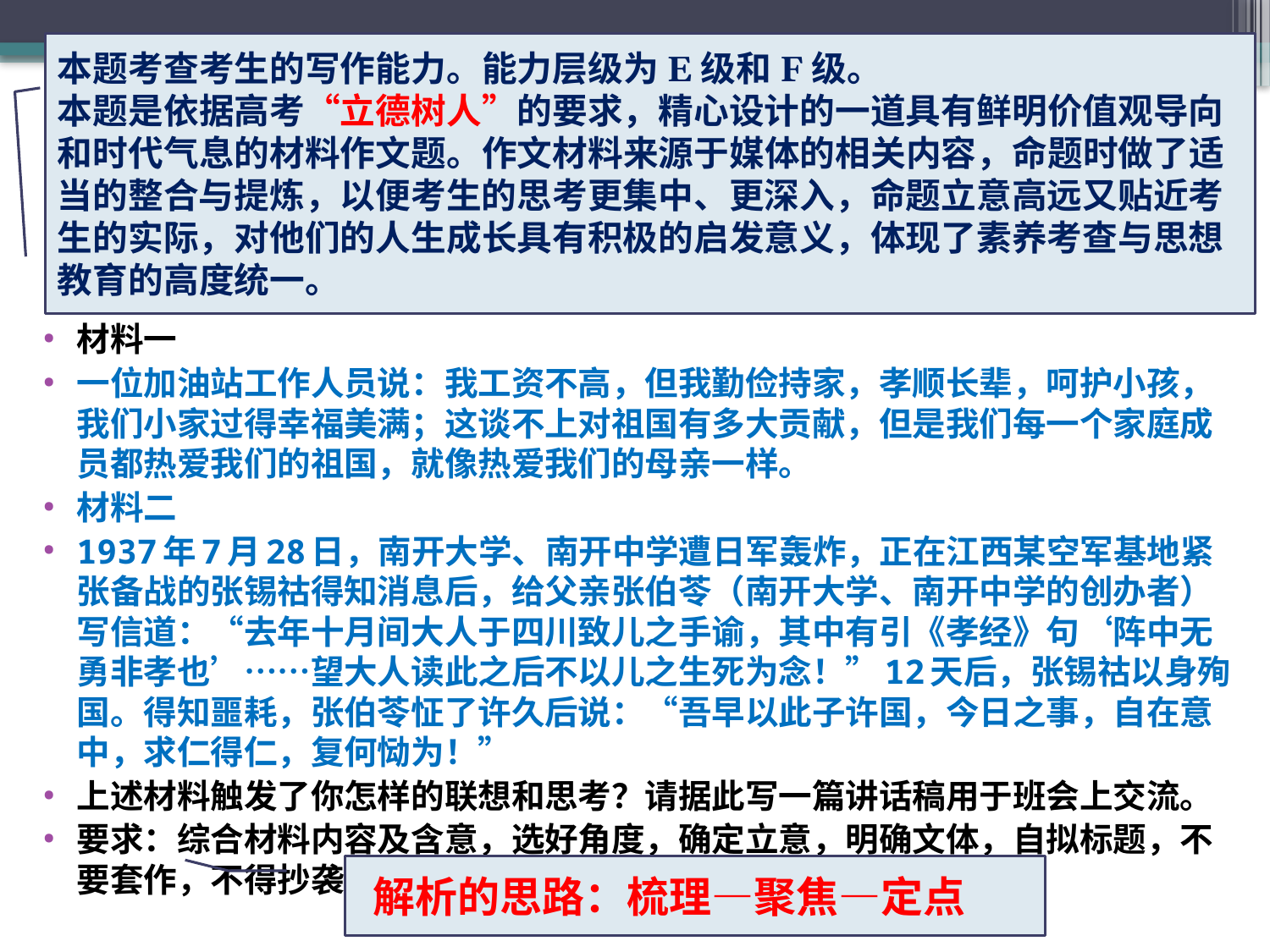

本题考查考生的写作能力。能力层级为E级和F级。
本题是依据高考“立德树人”的要求，精心设计的一道具有鲜明价值观导向和时代气息的材料作文题。作文材料来源于媒体的相关内容，命题时做了适当的整合与提炼，以便考生的思考更集中、更深入，命题立意高远又贴近考生的实际，对他们的人生成长具有积极的启发意义，体现了素养考查与思想教育的高度统一。
材料一
一位加油站工作人员说：我工资不高，但我勤俭持家，孝顺长辈，呵护小孩，我们小家过得幸福美满；这谈不上对祖国有多大贡献，但是我们每一个家庭成员都热爱我们的祖国，就像热爱我们的母亲一样。
材料二
1937年7月28日，南开大学、南开中学遭日军轰炸，正在江西某空军基地紧张备战的张锡祜得知消息后，给父亲张伯苓（南开大学、南开中学的创办者）写信道：“去年十月间大人于四川致儿之手谕，其中有引《孝经》句‘阵中无勇非孝也’……望大人读此之后不以儿之生死为念！”12天后，张锡祜以身殉国。得知噩耗，张伯苓怔了许久后说：“吾早以此子许国，今日之事，自在意中，求仁得仁，复何恸为！”
上述材料触发了你怎样的联想和思考？请据此写一篇讲话稿用于班会上交流。
要求：综合材料内容及含意，选好角度，确定立意，明确文体，自拟标题，不要套作，不得抄袭，不得泄露个人信息；不少于800字。

解析的思路：梳理—聚焦—定点